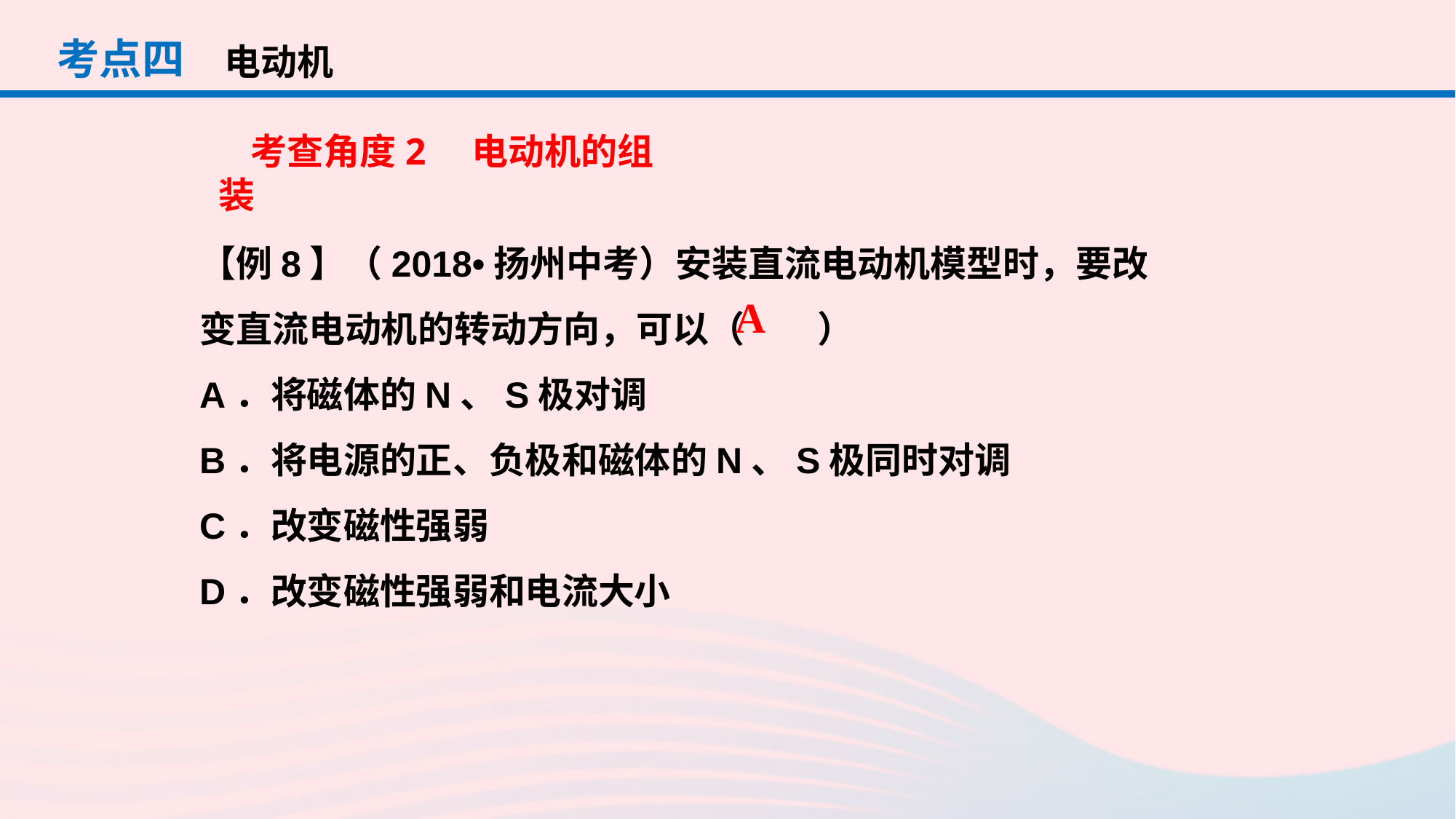

考点四
电动机
考查角度2　电动机的组装
【例8】（2018•扬州中考）安装直流电动机模型时，要改变直流电动机的转动方向，可以（　　）
A．将磁体的N、S极对调
B．将电源的正、负极和磁体的N、S极同时对调
C．改变磁性强弱
D．改变磁性强弱和电流大小

A